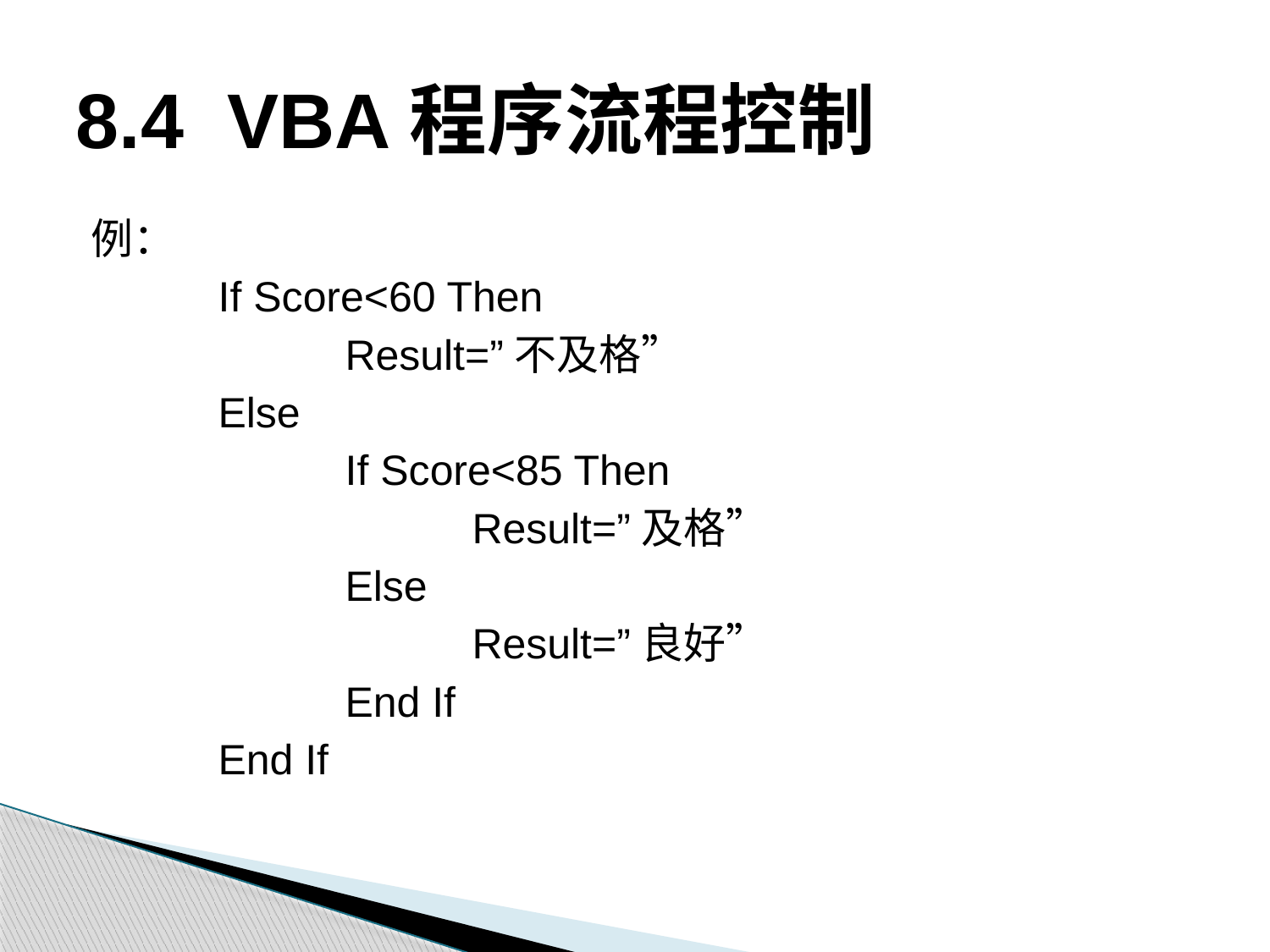

# 8.4  VBA程序流程控制
例：
	If Score<60 Then
		Result=”不及格”
	Else
		If Score<85 Then
			Result=”及格”
		Else
			Result=”良好”
		End If
	End If